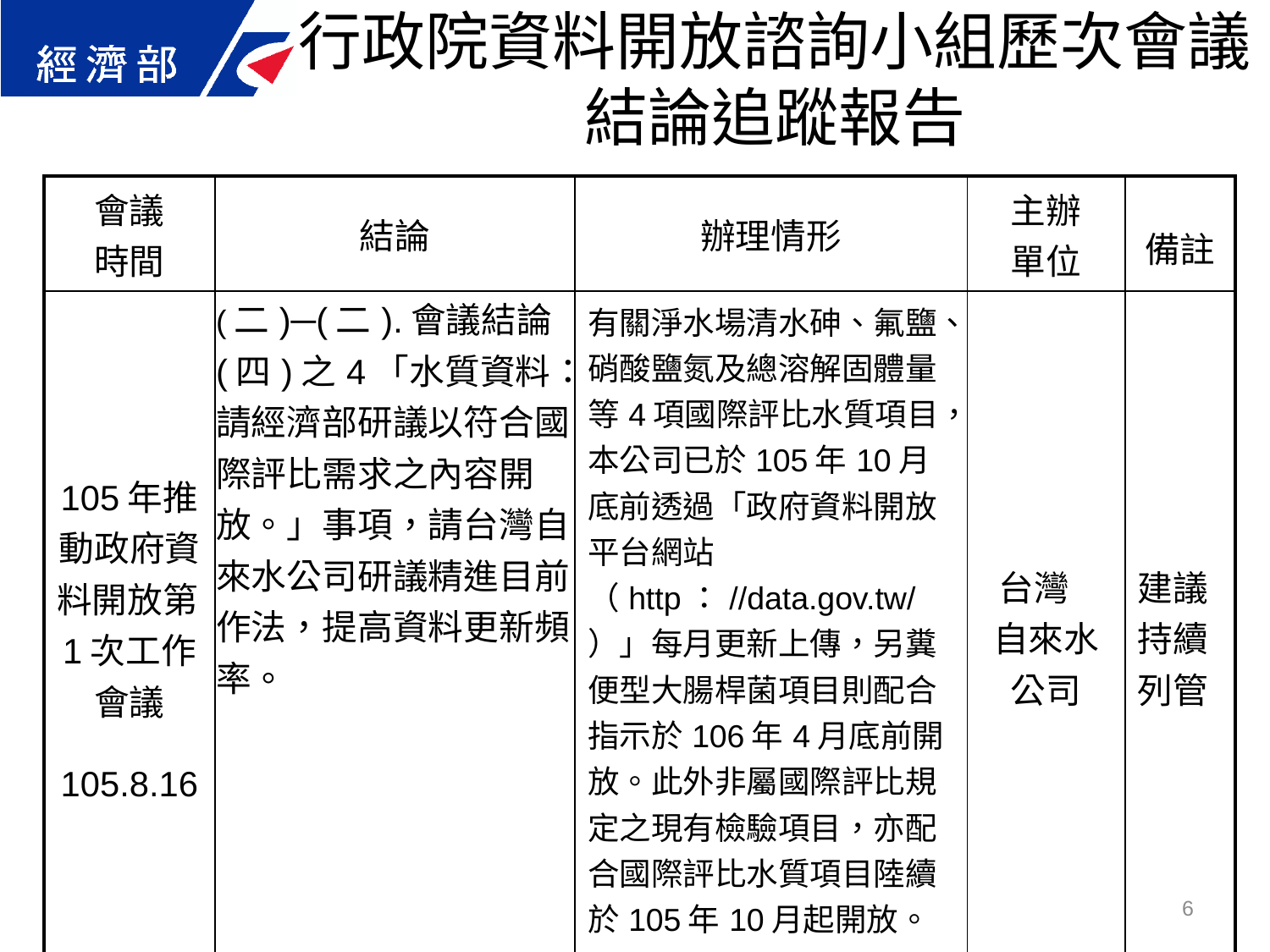

行政院資料開放諮詢小組歷次會議結論追蹤報告
| 會議 時間 | 結論 | 辦理情形 | 主辦 單位 | 備註 |
| --- | --- | --- | --- | --- |
| 105年推動政府資料開放第1次工作會議 105.8.16 | (二)─(二).會議結論(四)之4「水質資料：請經濟部研議以符合國際評比需求之內容開放。」事項，請台灣自來水公司研議精進目前作法，提高資料更新頻率。 | 有關淨水場清水砷、氟鹽、硝酸鹽氮及總溶解固體量等4項國際評比水質項目，本公司已於105年10月底前透過「政府資料開放平台網站 （http：//data.gov.tw/）」每月更新上傳，另糞便型大腸桿菌項目則配合指示於106年4月底前開放。此外非屬國際評比規定之現有檢驗項目，亦配合國際評比水質項目陸續於105年10月起開放。 | 台灣 自來水公司 | 建議持續列管 |
6